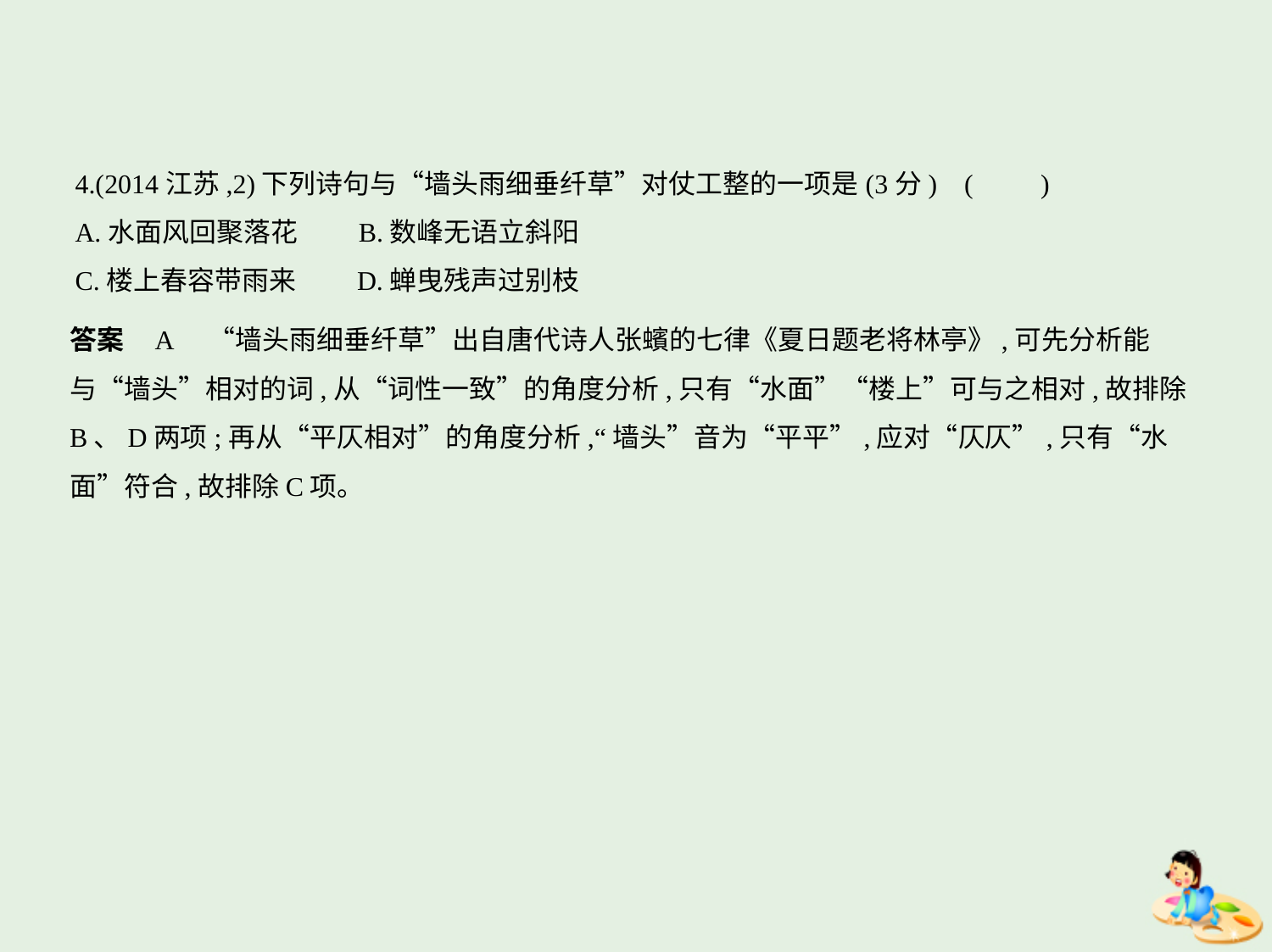

4.(2014江苏,2)下列诗句与“墙头雨细垂纤草”对仗工整的一项是(3分) (　　)
A.水面风回聚落花　　B.数峰无语立斜阳
C.楼上春容带雨来　　D.蝉曳残声过别枝
答案    A　“墙头雨细垂纤草”出自唐代诗人张蠙的七律《夏日题老将林亭》,可先分析能
与“墙头”相对的词,从“词性一致”的角度分析,只有“水面”“楼上”可与之相对,故排除
B、D两项;再从“平仄相对”的角度分析,“墙头”音为“平平”,应对“仄仄”,只有“水
面”符合,故排除C项。